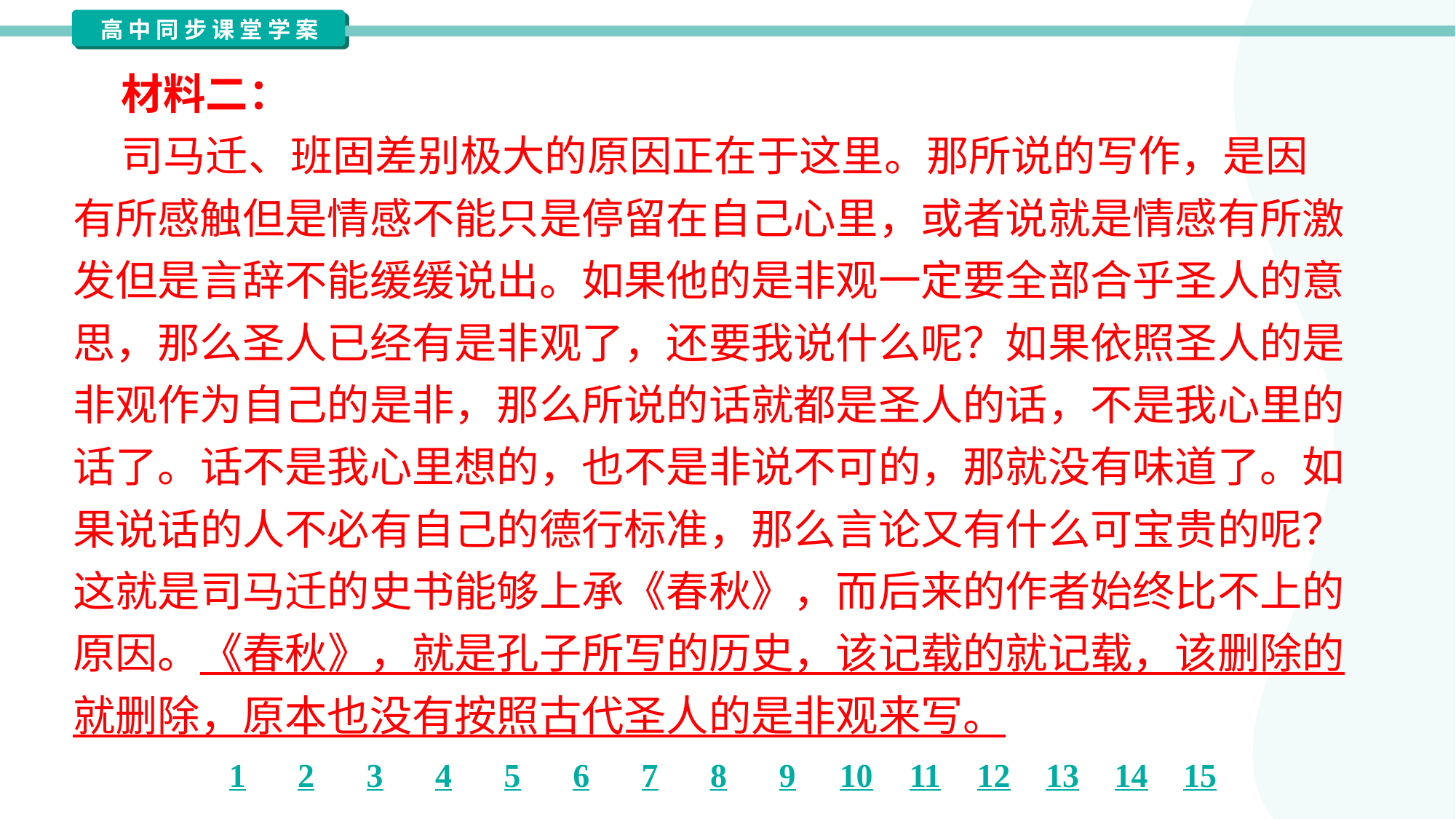

材料二：
    司马迁、班固差别极大的原因正在于这里。那所说的写作，是因
有所感触但是情感不能只是停留在自己心里，或者说就是情感有所激
发但是言辞不能缓缓说出。如果他的是非观一定要全部合乎圣人的意
思，那么圣人已经有是非观了，还要我说什么呢？如果依照圣人的是
非观作为自己的是非，那么所说的话就都是圣人的话，不是我心里的
话了。话不是我心里想的，也不是非说不可的，那就没有味道了。如
果说话的人不必有自己的德行标准，那么言论又有什么可宝贵的呢？
这就是司马迁的史书能够上承《春秋》，而后来的作者始终比不上的
原因。《春秋》，就是孔子所写的历史，该记载的就记载，该删除的
就删除，原本也没有按照古代圣人的是非观来写。